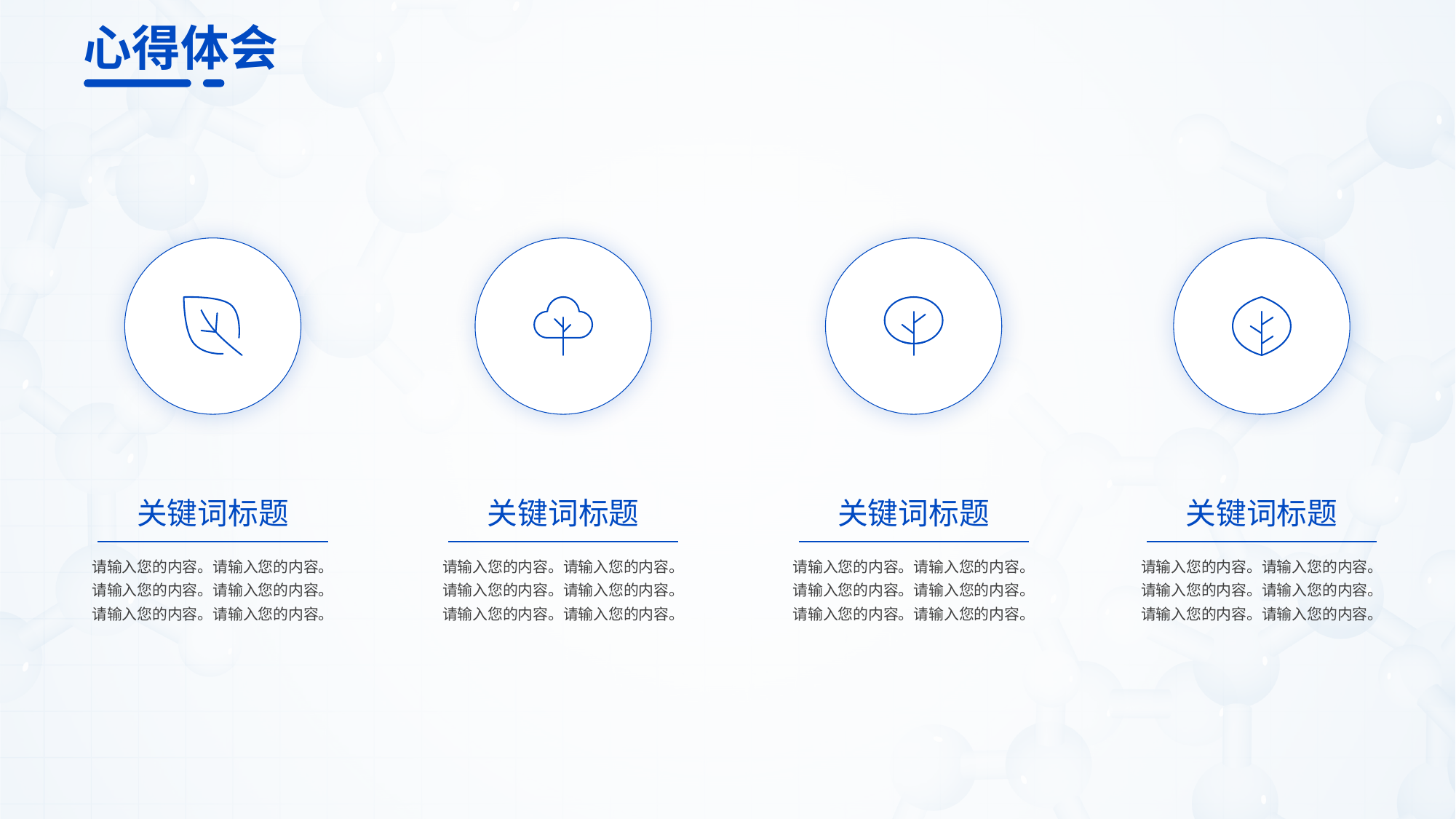

心得体会

关键词标题
关键词标题
关键词标题
关键词标题
请输入您的内容。请输入您的内容。
请输入您的内容。请输入您的内容。
请输入您的内容。请输入您的内容。
请输入您的内容。请输入您的内容。
请输入您的内容。请输入您的内容。
请输入您的内容。请输入您的内容。
请输入您的内容。请输入您的内容。
请输入您的内容。请输入您的内容。
请输入您的内容。请输入您的内容。
请输入您的内容。请输入您的内容。
请输入您的内容。请输入您的内容。
请输入您的内容。请输入您的内容。